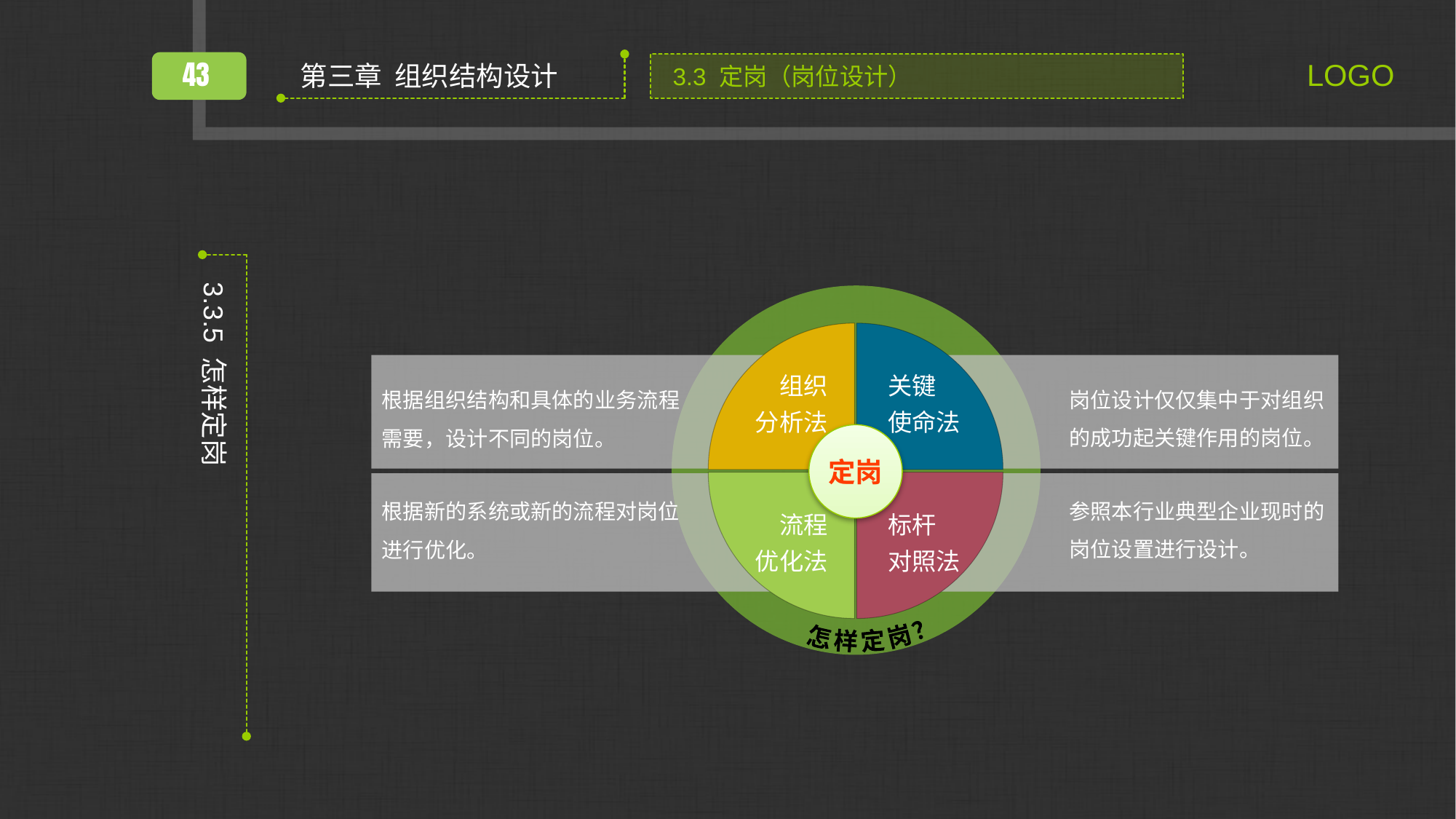

3.3.5 怎样定岗
怎样定岗？

组织
分析法
关键
使命法
根据组织结构和具体的业务流程需要，设计不同的岗位。
岗位设计仅仅集中于对组织的成功起关键作用的岗位。
定岗

参照本行业典型企业现时的岗位设置进行设计。
根据新的系统或新的流程对岗位进行优化。
流程
优化法
标杆
对照法